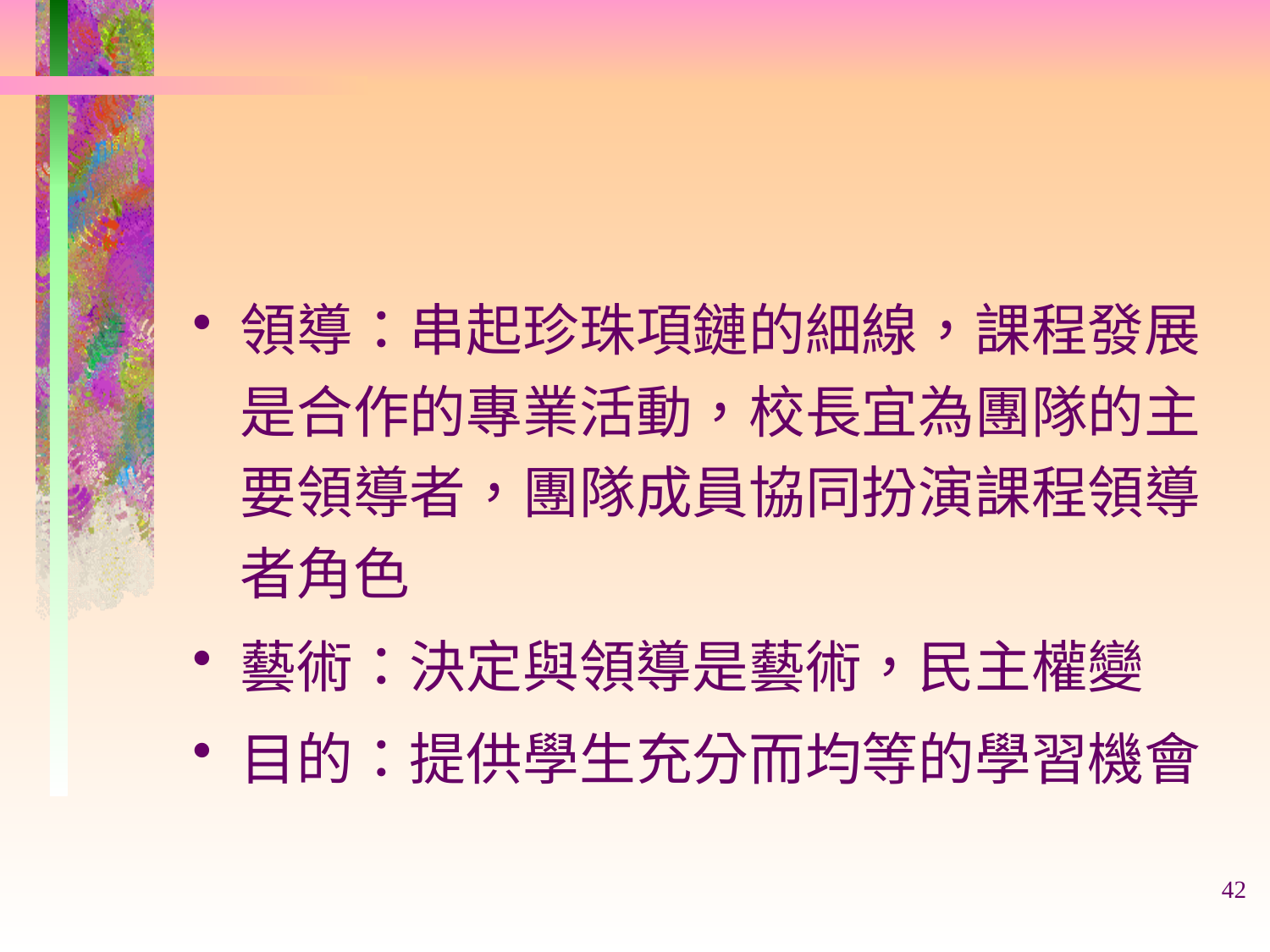

領導：串起珍珠項鏈的細線，課程發展是合作的專業活動，校長宜為團隊的主要領導者，團隊成員協同扮演課程領導者角色
藝術：決定與領導是藝術，民主權變
目的：提供學生充分而均等的學習機會
42